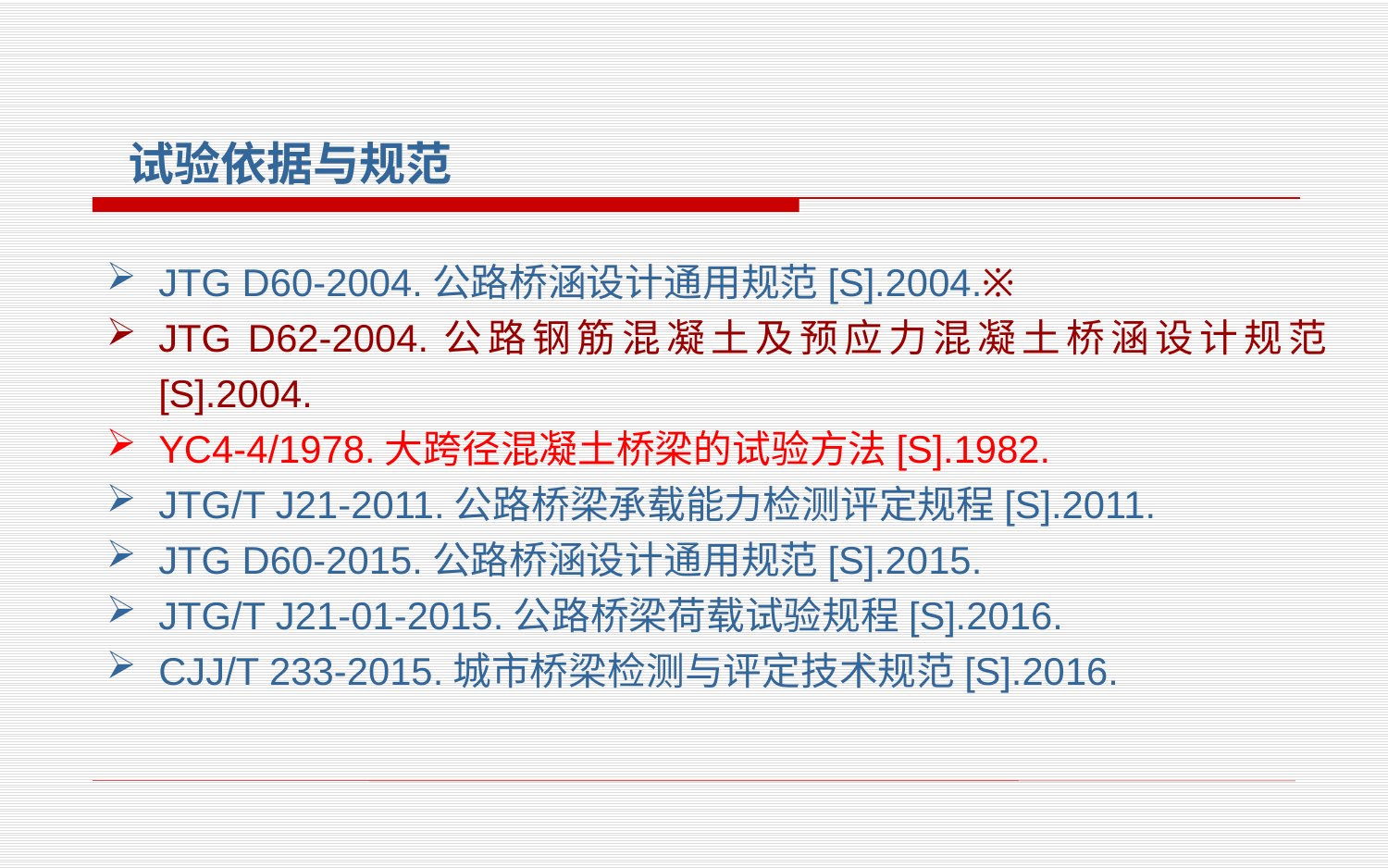

试验依据与规范
JTG D60-2004.公路桥涵设计通用规范[S].2004.※
JTG D62-2004.公路钢筋混凝土及预应力混凝土桥涵设计规范[S].2004.
YC4-4/1978.大跨径混凝土桥梁的试验方法[S].1982.
JTG/T J21-2011.公路桥梁承载能力检测评定规程[S].2011.
JTG D60-2015.公路桥涵设计通用规范[S].2015.
JTG/T J21-01-2015.公路桥梁荷载试验规程[S].2016.
CJJ/T 233-2015.城市桥梁检测与评定技术规范[S].2016.